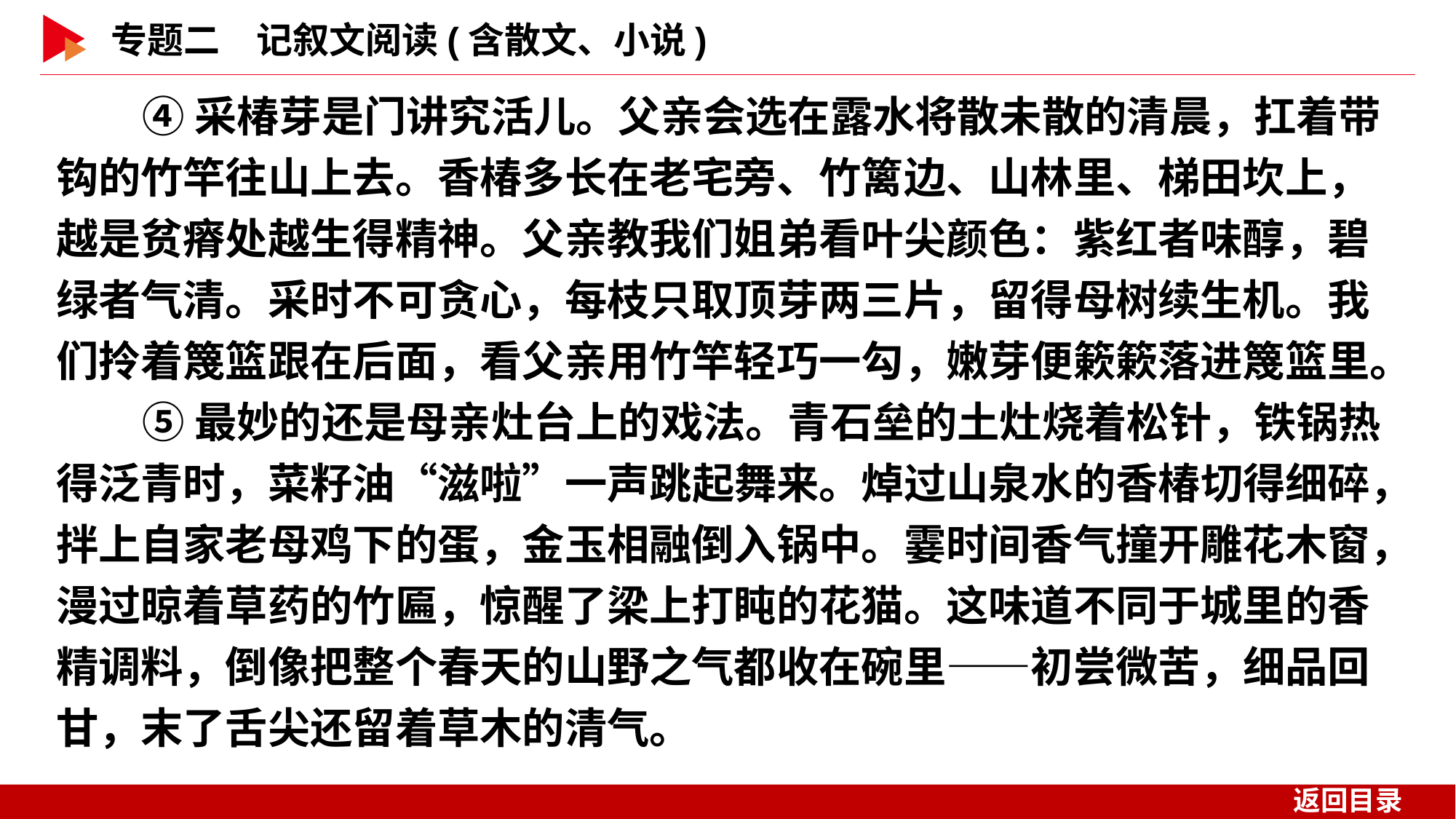

④采椿芽是门讲究活儿。父亲会选在露水将散未散的清晨，扛着带钩的竹竿往山上去。香椿多长在老宅旁、竹篱边、山林里、梯田坎上，越是贫瘠处越生得精神。父亲教我们姐弟看叶尖颜色：紫红者味醇，碧绿者气清。采时不可贪心，每枝只取顶芽两三片，留得母树续生机。我们拎着篾篮跟在后面，看父亲用竹竿轻巧一勾，嫩芽便簌簌落进篾篮里。
⑤最妙的还是母亲灶台上的戏法。青石垒的土灶烧着松针，铁锅热得泛青时，菜籽油“滋啦”一声跳起舞来。焯过山泉水的香椿切得细碎，拌上自家老母鸡下的蛋，金玉相融倒入锅中。霎时间香气撞开雕花木窗，漫过晾着草药的竹匾，惊醒了梁上打盹的花猫。这味道不同于城里的香精调料，倒像把整个春天的山野之气都收在碗里——初尝微苦，细品回甘，末了舌尖还留着草木的清气。